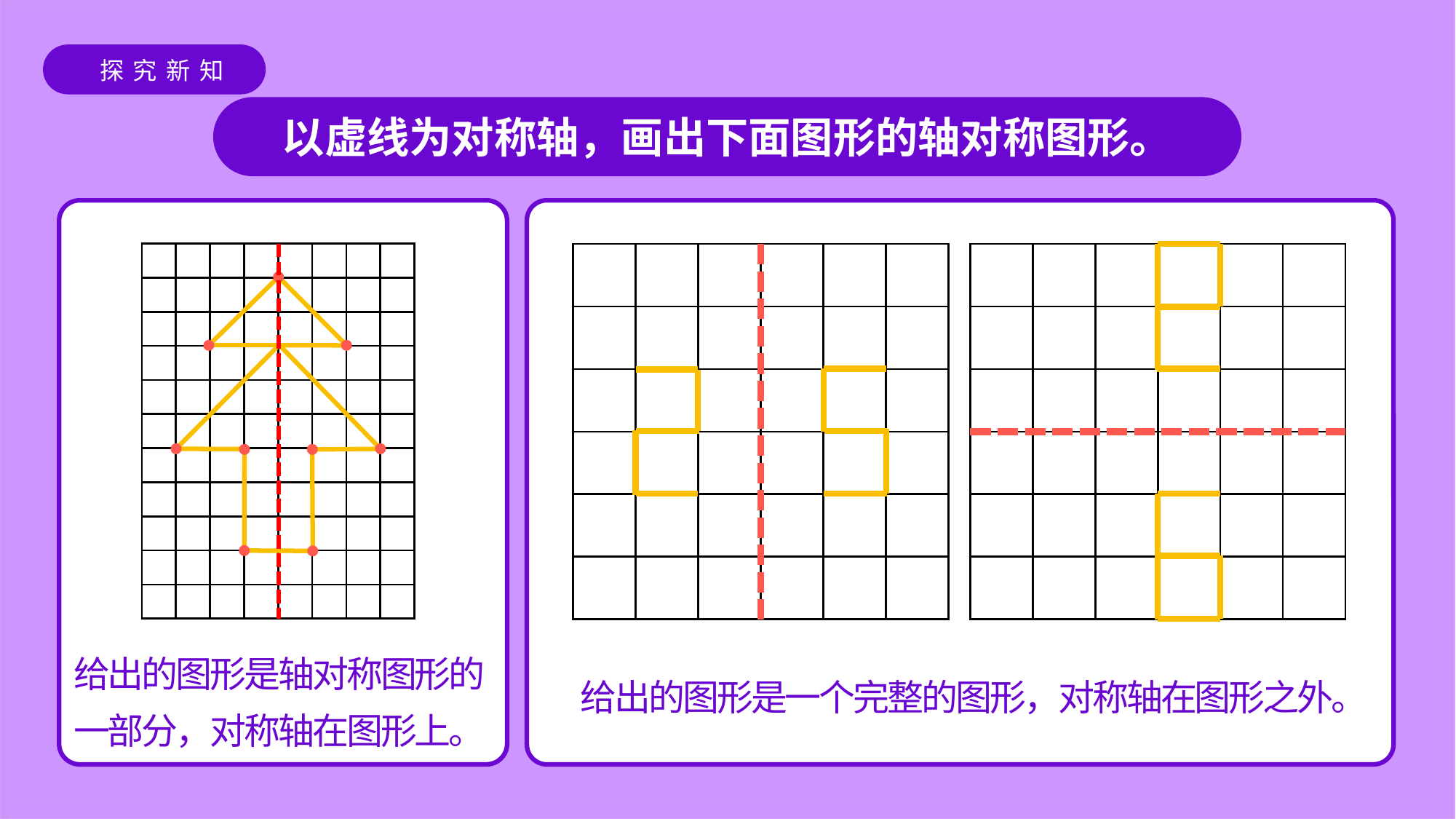

以虚线为对称轴，画出下面图形的轴对称图形。

|  |  |  |  |  |  |  |  |
| --- | --- | --- | --- | --- | --- | --- | --- |
|  |  |  |  |  |  |  |  |
|  |  |  |  |  |  |  |  |
|  |  |  |  |  |  |  |  |
|  |  |  |  |  |  |  |  |
|  |  |  |  |  |  |  |  |
|  |  |  |  |  |  |  |  |
|  |  |  |  |  |  |  |  |
|  |  |  |  |  |  |  |  |
|  |  |  |  |  |  |  |  |
|  |  |  |  |  |  |  |  |
|  |  |  |  |  |  |
| --- | --- | --- | --- | --- | --- |
|  |  |  |  |  |  |
|  |  |  |  |  |  |
|  |  |  |  |  |  |
|  |  |  |  |  |  |
|  |  |  |  |  |  |
|  |  |  |  |  |  |
| --- | --- | --- | --- | --- | --- |
|  |  |  |  |  |  |
|  |  |  |  |  |  |
|  |  |  |  |  |  |
|  |  |  |  |  |  |
|  |  |  |  |  |  |

给出的图形是轴对称图形的一部分，对称轴在图形上。
给出的图形是一个完整的图形，对称轴在图形之外。